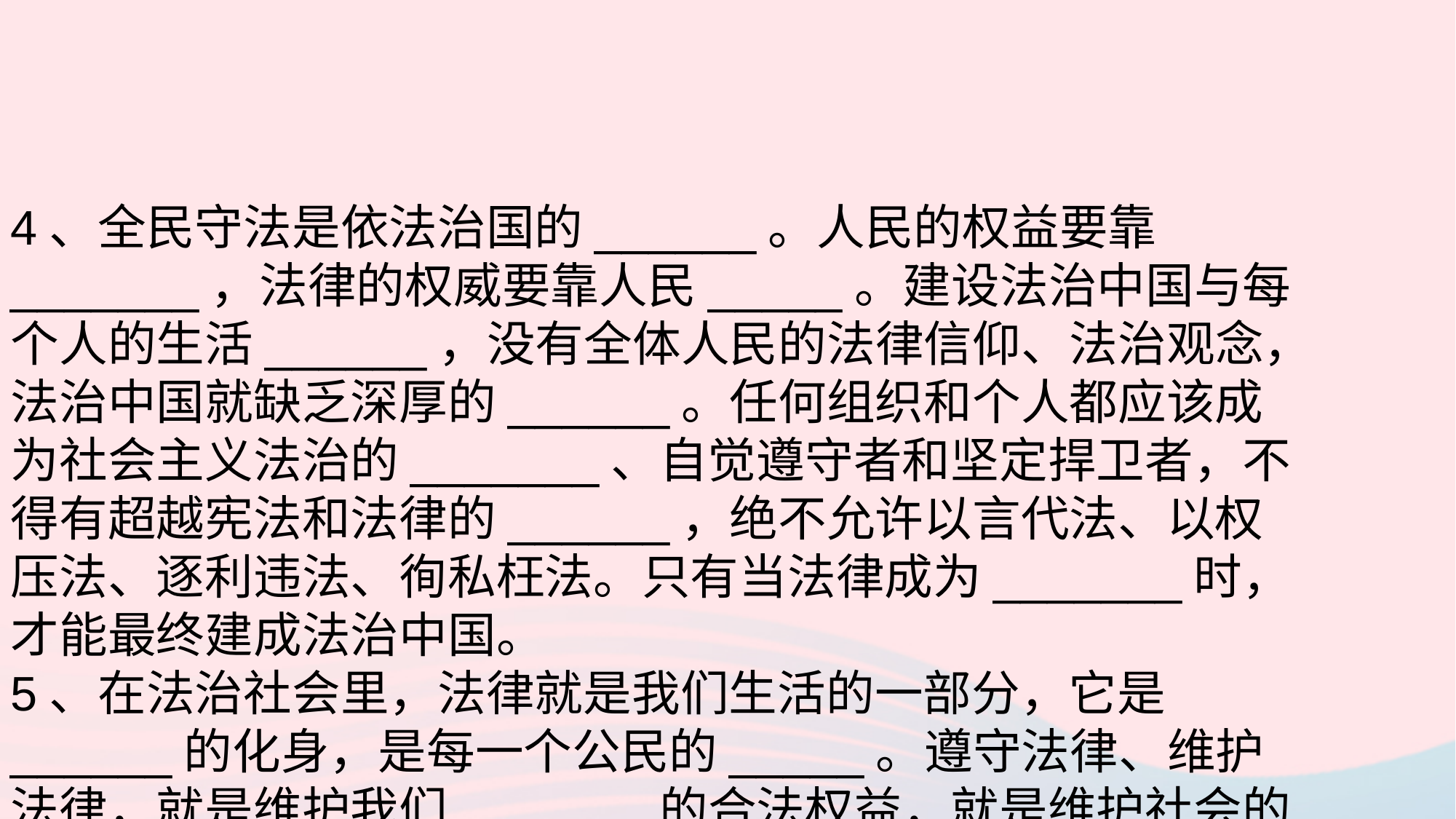

4、全民守法是依法治国的______。人民的权益要靠_______，法律的权威要靠人民_____。建设法治中国与每个人的生活______，没有全体人民的法律信仰、法治观念，法治中国就缺乏深厚的______。任何组织和个人都应该成为社会主义法治的_______、自觉遵守者和坚定捍卫者，不得有超越宪法和法律的______，绝不允许以言代法、以权压法、逐利违法、徇私枉法。只有当法律成为_______时，才能最终建成法治中国。
5、在法治社会里，法律就是我们生活的一部分，它是______的化身，是每一个公民的_____。遵守法律、维护法律，就是维护我们_______的合法权益，就是维护社会的______。当法治成为每一个公民的_____，依法办事成为每一个公民的______时，法治中国就能落地生根、茁壮成长。